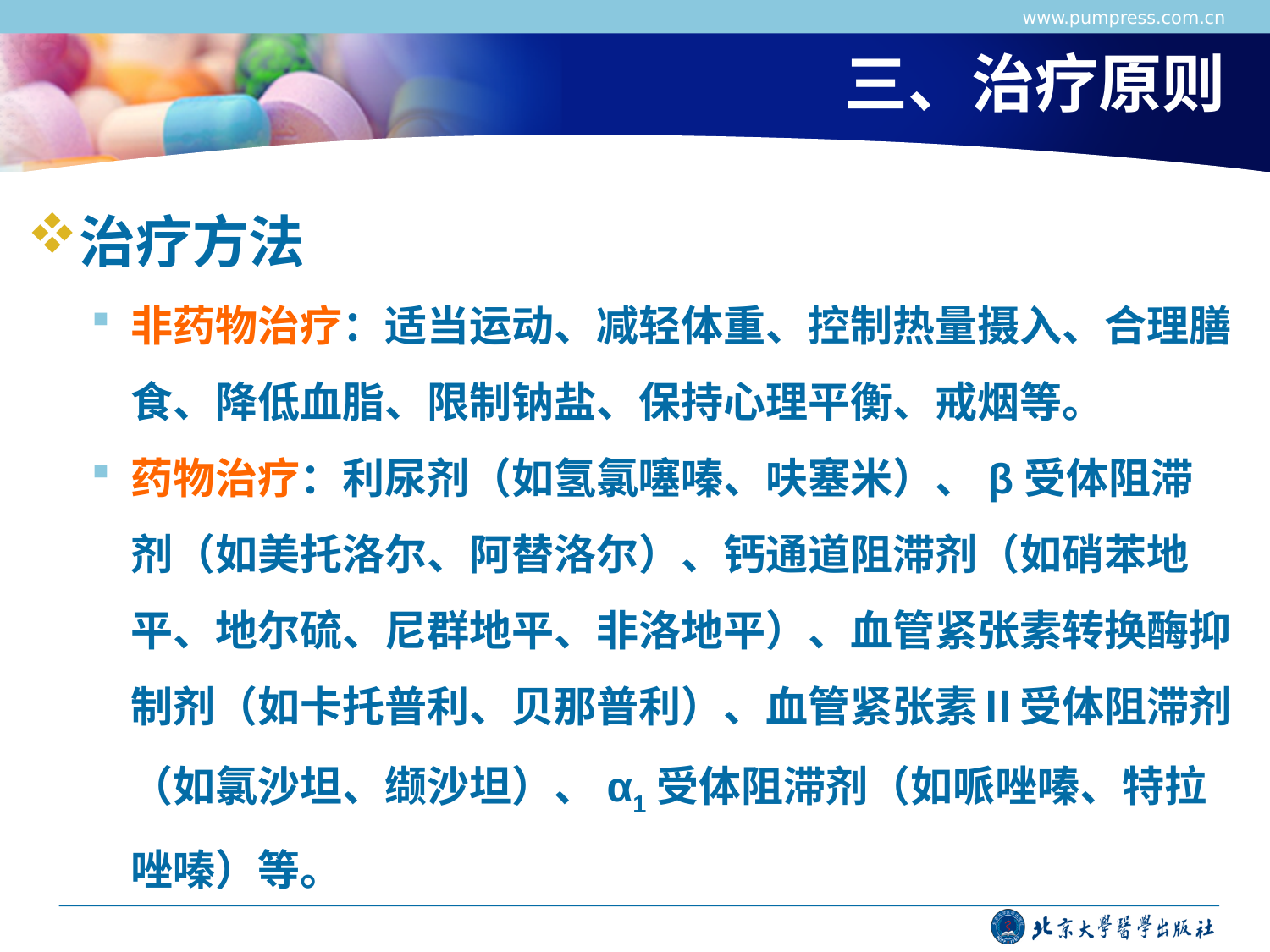

www.pumpress.com.cn
# 三、治疗原则
治疗方法
非药物治疗：适当运动、减轻体重、控制热量摄入、合理膳食、降低血脂、限制钠盐、保持心理平衡、戒烟等。
药物治疗：利尿剂（如氢氯噻嗪、呋塞米）、β受体阻滞剂（如美托洛尔、阿替洛尔）、钙通道阻滞剂（如硝苯地平、地尔硫、尼群地平、非洛地平）、血管紧张素转换酶抑制剂（如卡托普利、贝那普利）、血管紧张素Ⅱ受体阻滞剂（如氯沙坦、缬沙坦）、α1受体阻滞剂（如哌唑嗪、特拉唑嗪）等。